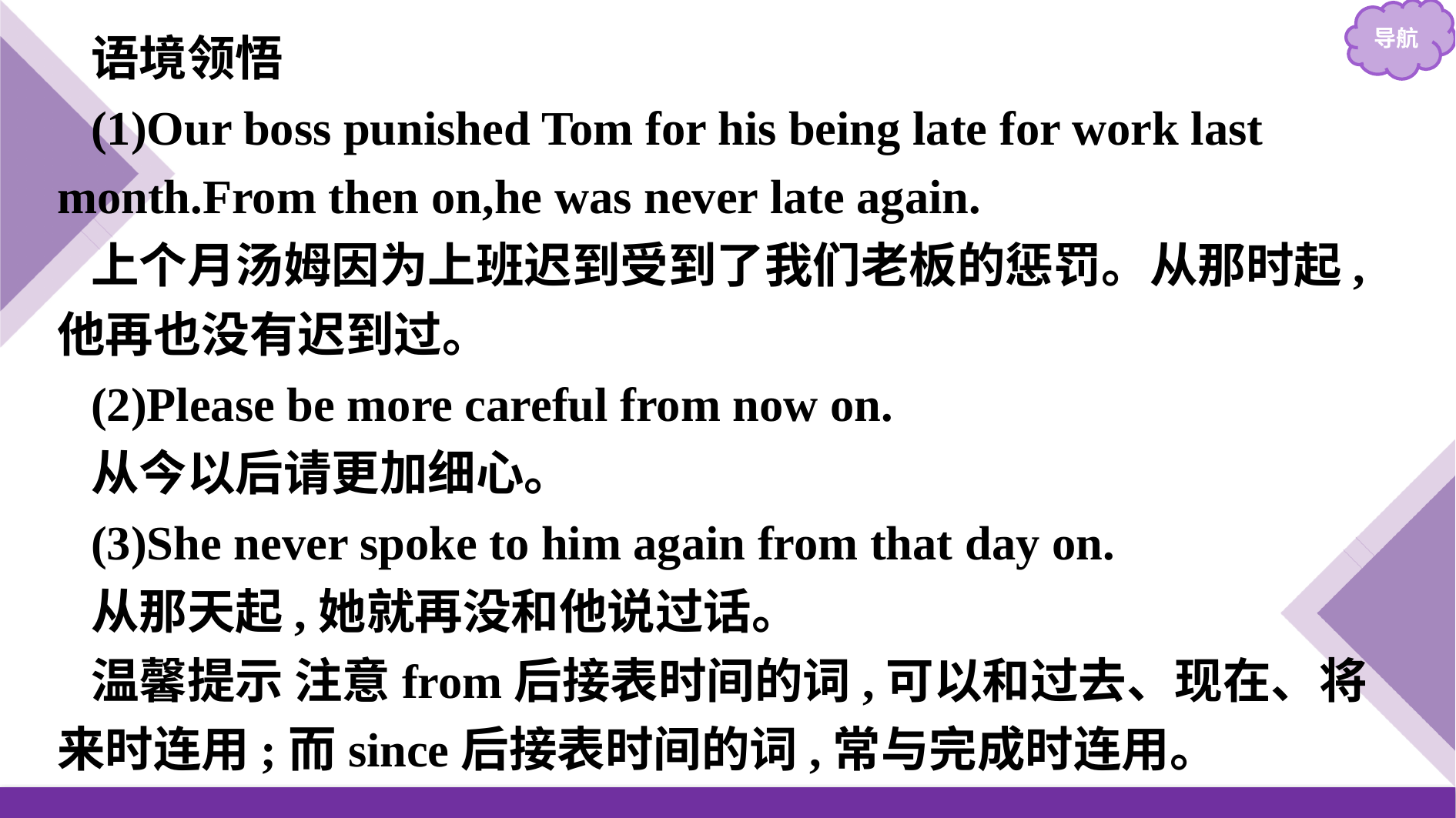

语境领悟
(1)Our boss punished Tom for his being late for work last month.From then on,he was never late again.
上个月汤姆因为上班迟到受到了我们老板的惩罚。从那时起,他再也没有迟到过。
(2)Please be more careful from now on.
从今以后请更加细心。
(3)She never spoke to him again from that day on.
从那天起,她就再没和他说过话。
温馨提示 注意from后接表时间的词,可以和过去、现在、将来时连用;而since后接表时间的词,常与完成时连用。